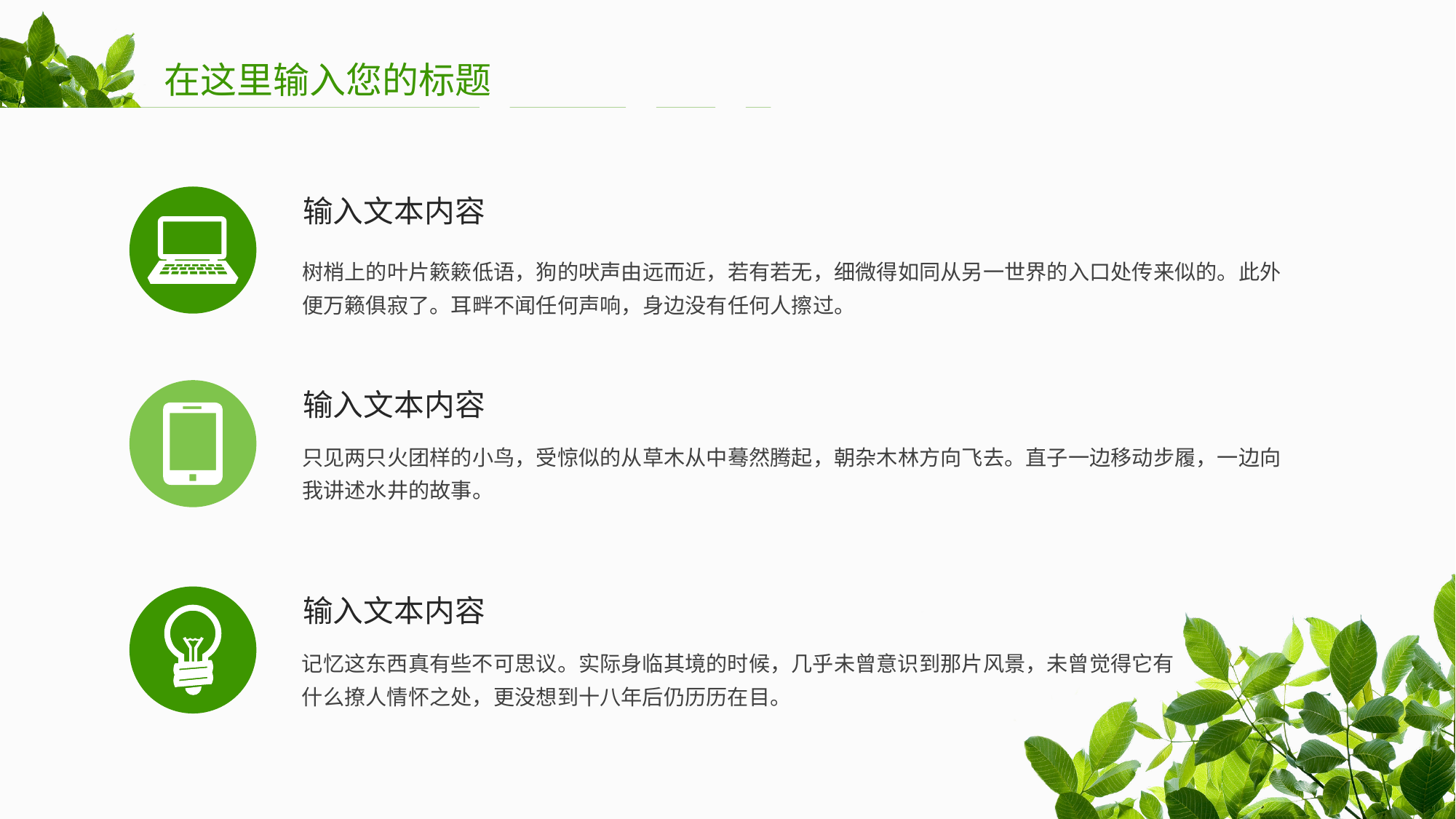

在这里输入您的标题
输入文本内容
树梢上的叶片簌簌低语，狗的吠声由远而近，若有若无，细微得如同从另一世界的入口处传来似的。此外便万籁俱寂了。耳畔不闻任何声响，身边没有任何人擦过。

输入文本内容
只见两只火团样的小鸟，受惊似的从草木从中蓦然腾起，朝杂木林方向飞去。直子一边移动步履，一边向我讲述水井的故事。

输入文本内容
记忆这东西真有些不可思议。实际身临其境的时候，几乎未曾意识到那片风景，未曾觉得它有什么撩人情怀之处，更没想到十八年后仍历历在目。